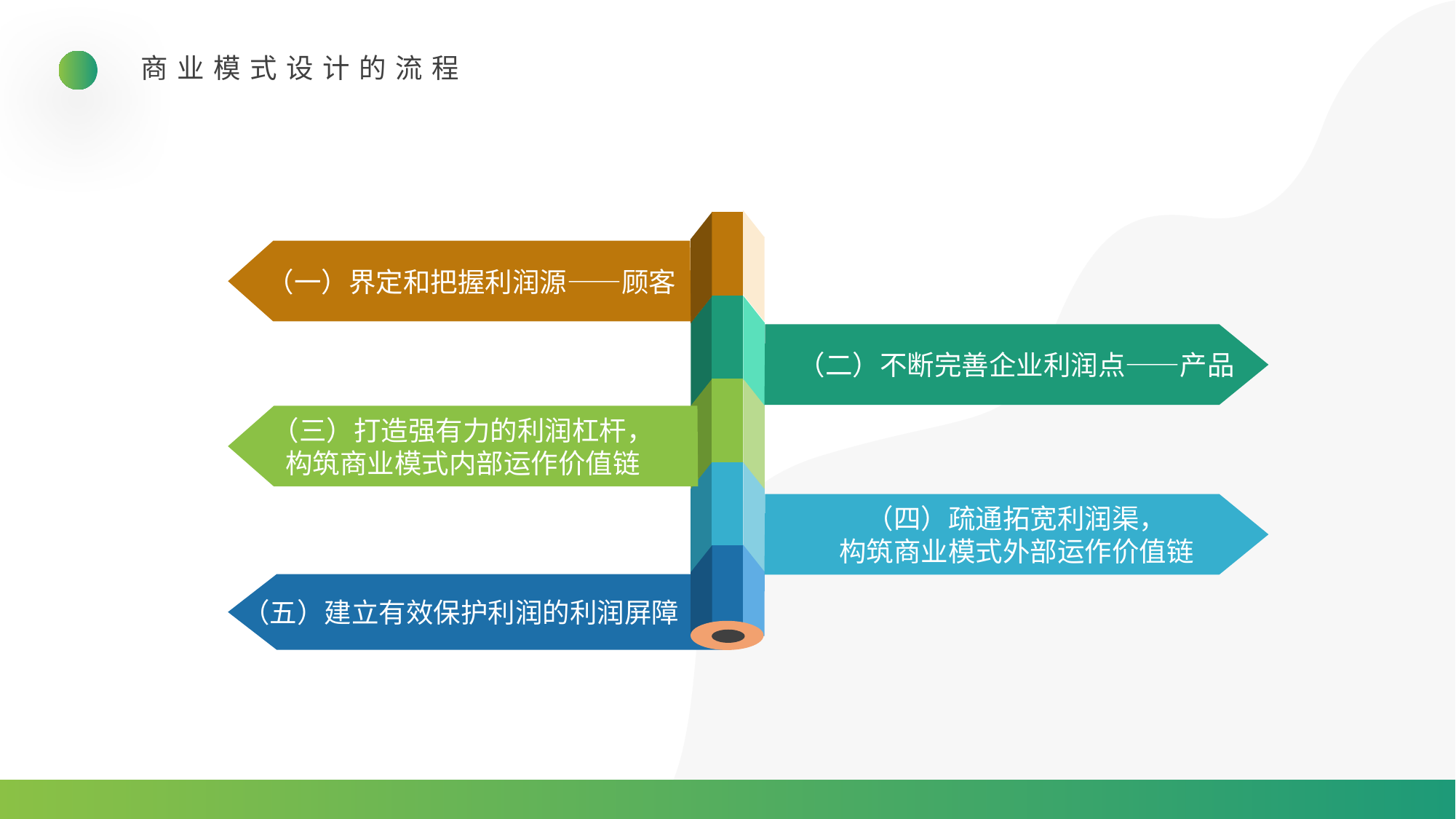

商业模式设计的流程

（一）界定和把握利润源——顾客

（二）不断完善企业利润点——产品

（三）打造强有力的利润杠杆，
构筑商业模式内部运作价值链

（四）疏通拓宽利润渠，
构筑商业模式外部运作价值链

（五）建立有效保护利润的利润屏障